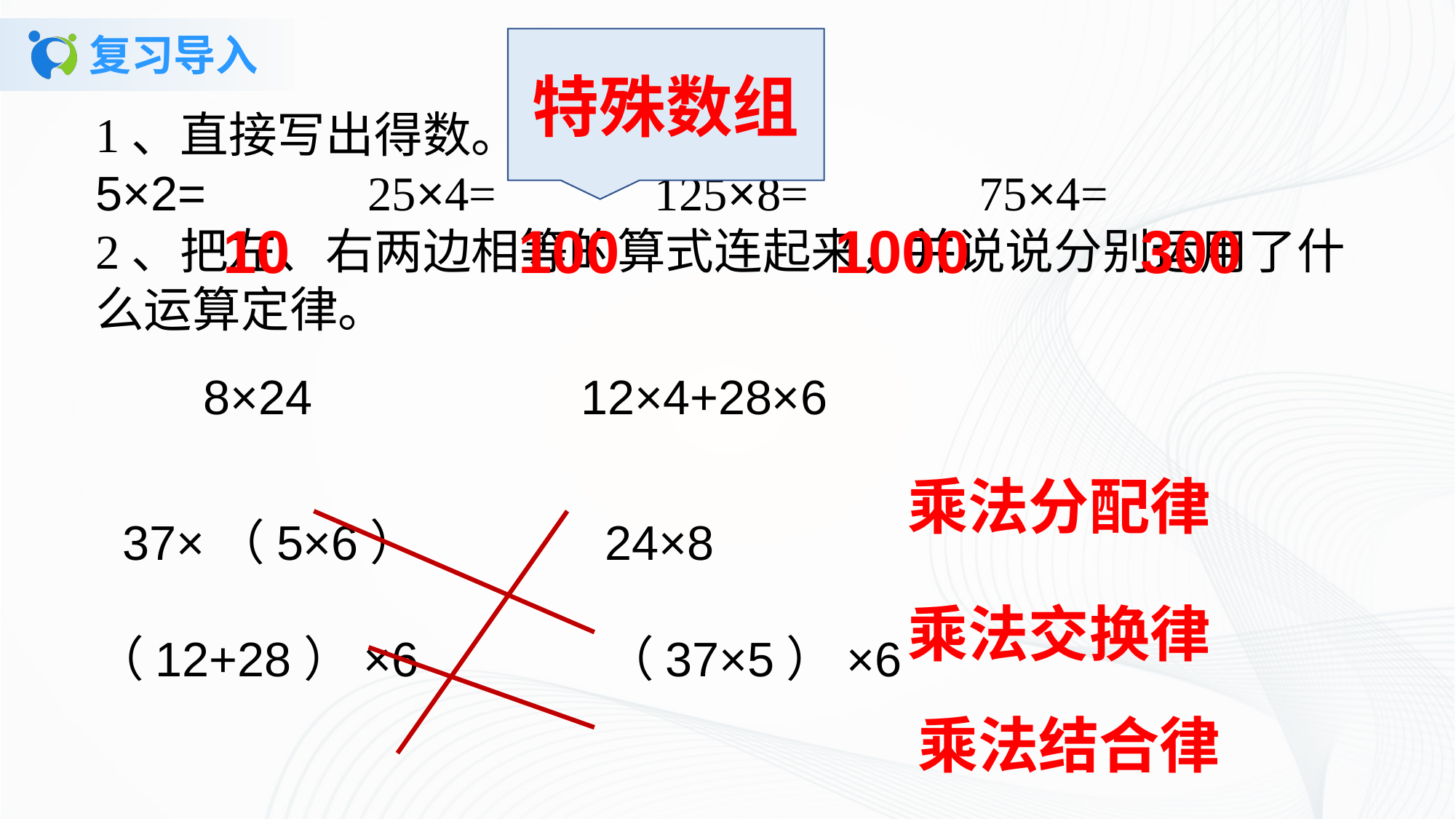

特殊数组
# 复习导入
1、直接写出得数。5×2=            25×4=             125×8=              75×4=2、把左、右两边相等的算式连起来，并说说分别运用了什么运算定律。        8×24                    12×4+28×6
  37×（5×6）                24×8
（12+28）×6             （37×5）×6
10
100
1000
300
乘法分配律
乘法交换律
乘法结合律